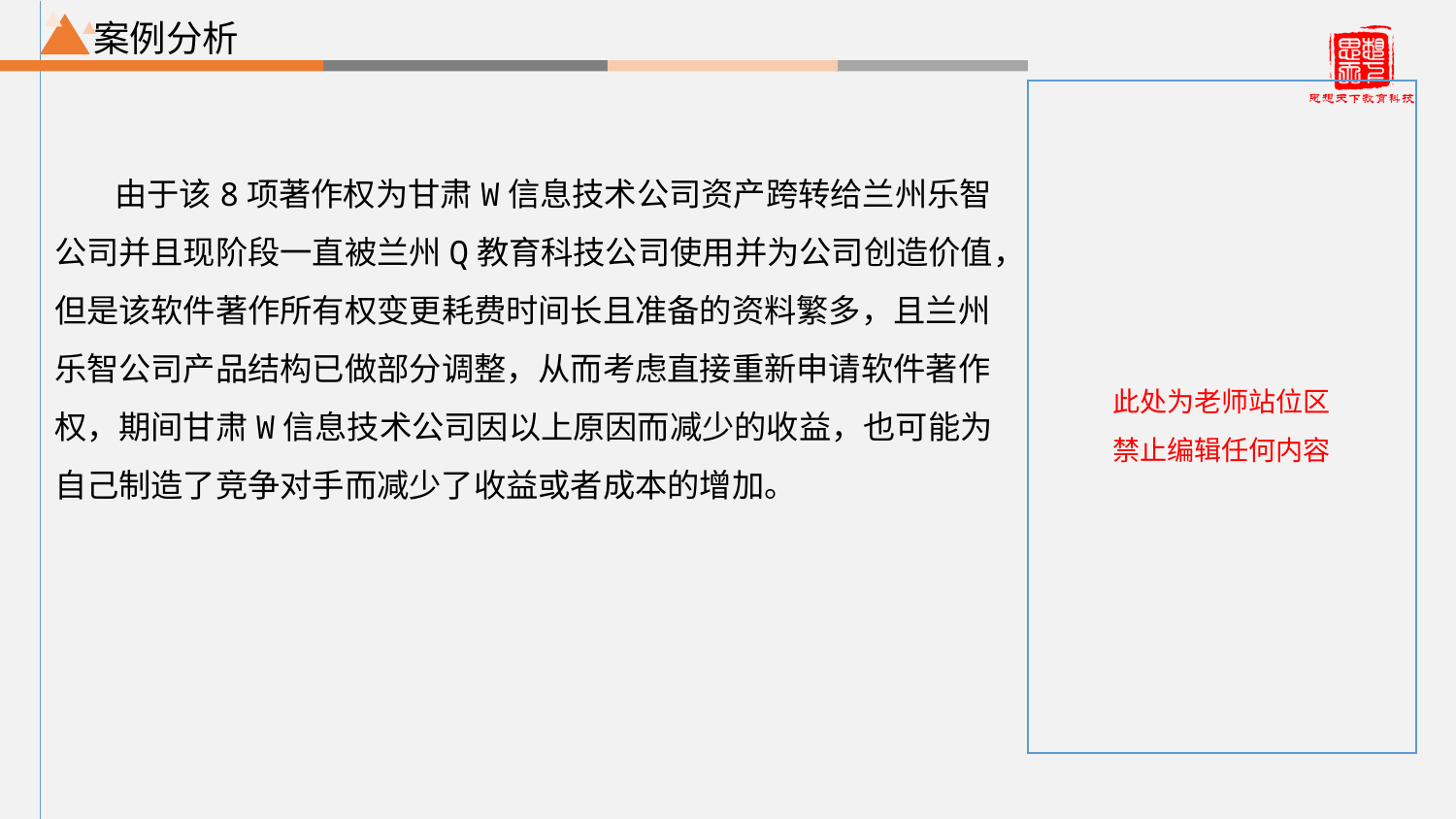

案例分析
由于该8项著作权为甘肃W信息技术公司资产跨转给兰州乐智公司并且现阶段一直被兰州Q教育科技公司使用并为公司创造价值，但是该软件著作所有权变更耗费时间长且准备的资料繁多，且兰州乐智公司产品结构已做部分调整，从而考虑直接重新申请软件著作权，期间甘肃W信息技术公司因以上原因而减少的收益，也可能为自己制造了竞争对手而减少了收益或者成本的增加。
99